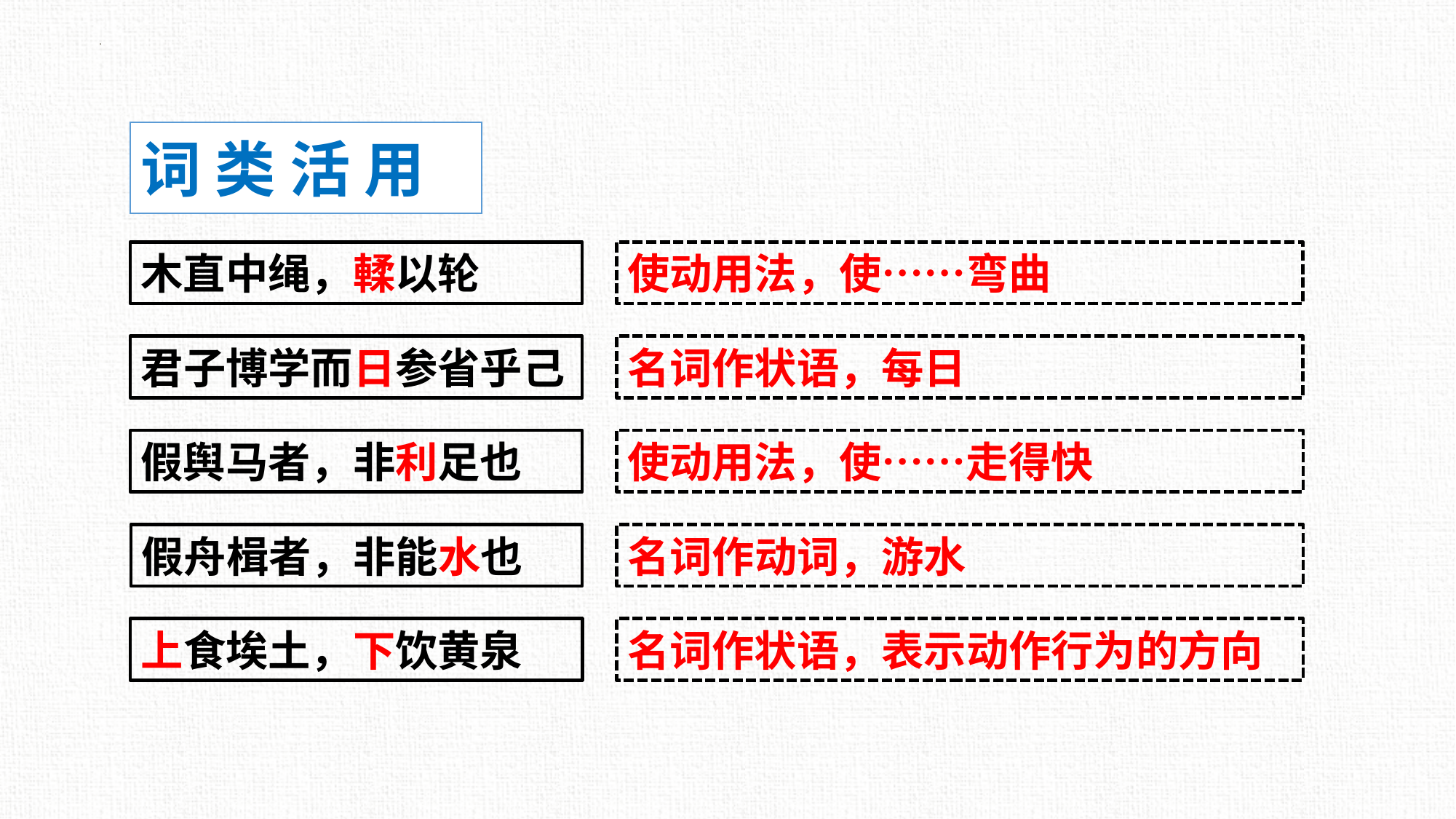

词 类 活 用
木直中绳，輮以轮
使动用法，使……弯曲
君子博学而日参省乎己
名词作状语，每日
假舆马者，非利足也
使动用法，使……走得快
假舟楫者，非能水也
名词作动词，游水
名词作状语，表示动作行为的方向
上食埃土，下饮黄泉